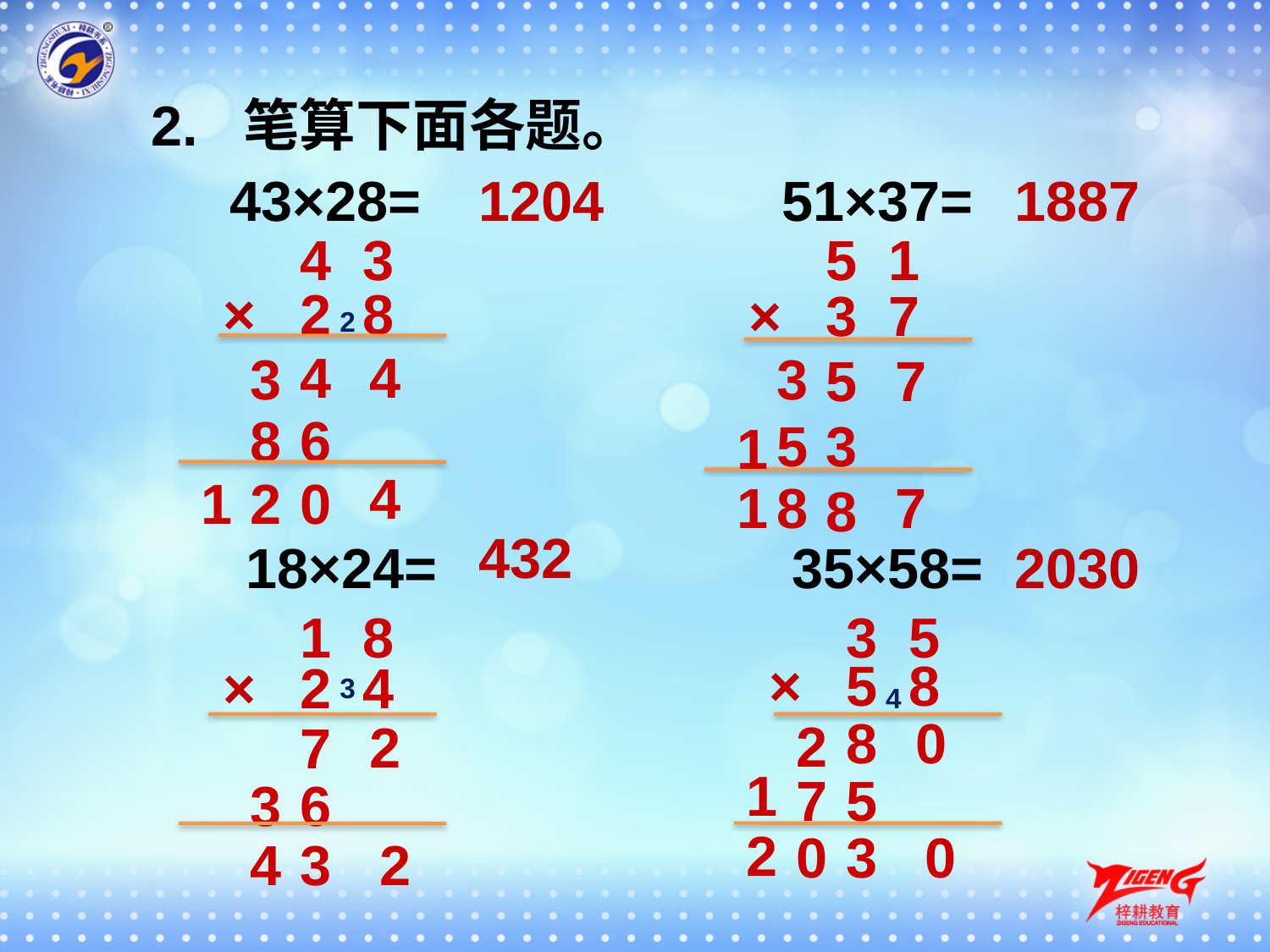

2.  笔算下面各题。
43×28=
1204
51×37=
1887
4  3
×
2  8
5  1
×
3  7
2
4
4
3
3
5
7
8
6
5
3
1
4
1
2
0
1
8
7
8
432
18×24=
35×58=
2030
1  8
2  4
×
3  5
×
5  8
3
4
8
0
2
2
7
1
7
5
3
6
2
0
3
0
2
4
3